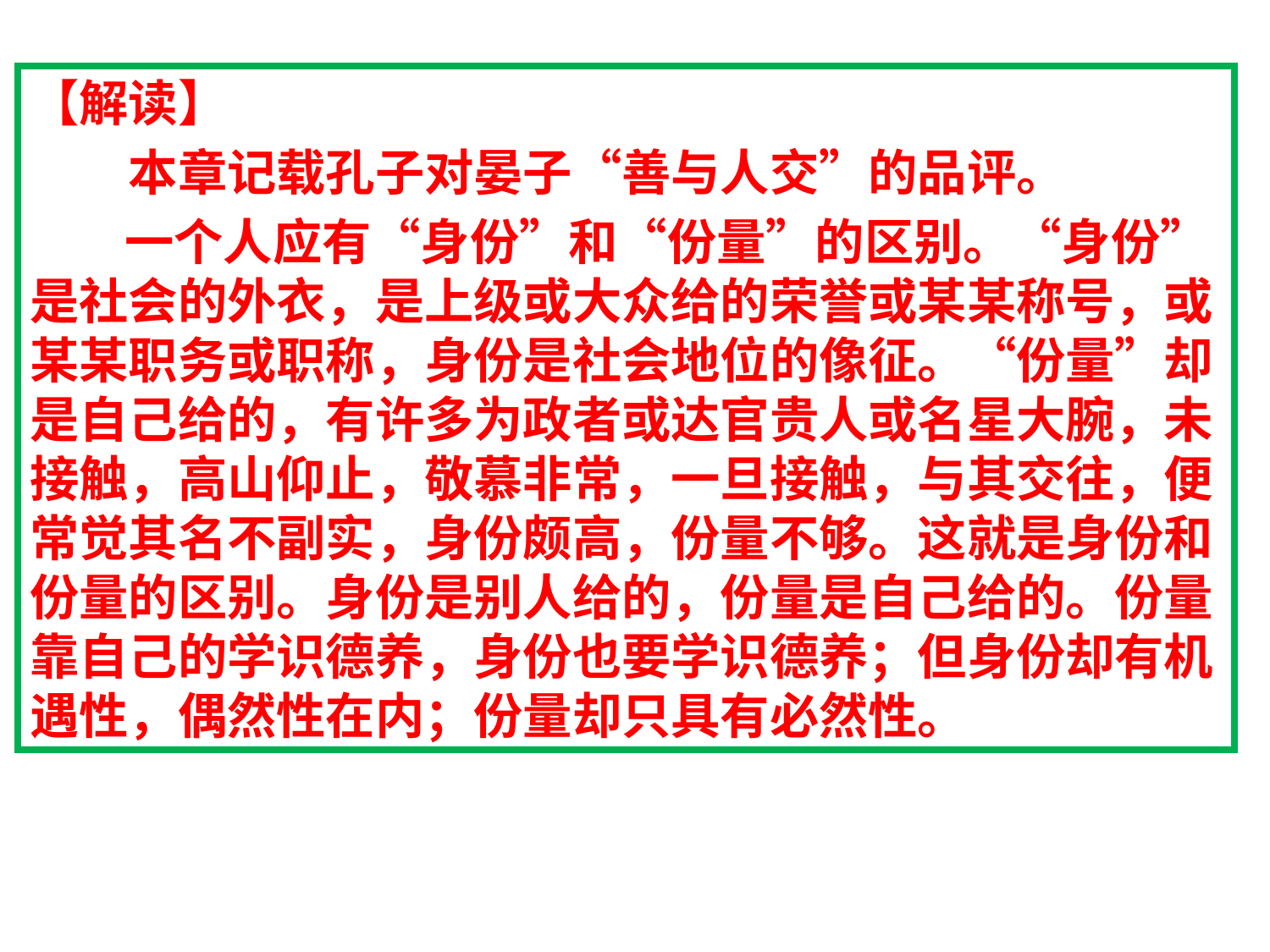

【解读】
　　本章记载孔子对晏子“善与人交”的品评。
   　一个人应有“身份”和“份量”的区别。“身份”是社会的外衣，是上级或大众给的荣誉或某某称号，或某某职务或职称，身份是社会地位的像征。“份量”却是自己给的，有许多为政者或达官贵人或名星大腕，未接触，高山仰止，敬慕非常，一旦接触，与其交往，便常觉其名不副实，身份颇高，份量不够。这就是身份和份量的区别。身份是别人给的，份量是自己给的。份量靠自己的学识德养，身份也要学识德养；但身份却有机遇性，偶然性在内；份量却只具有必然性。